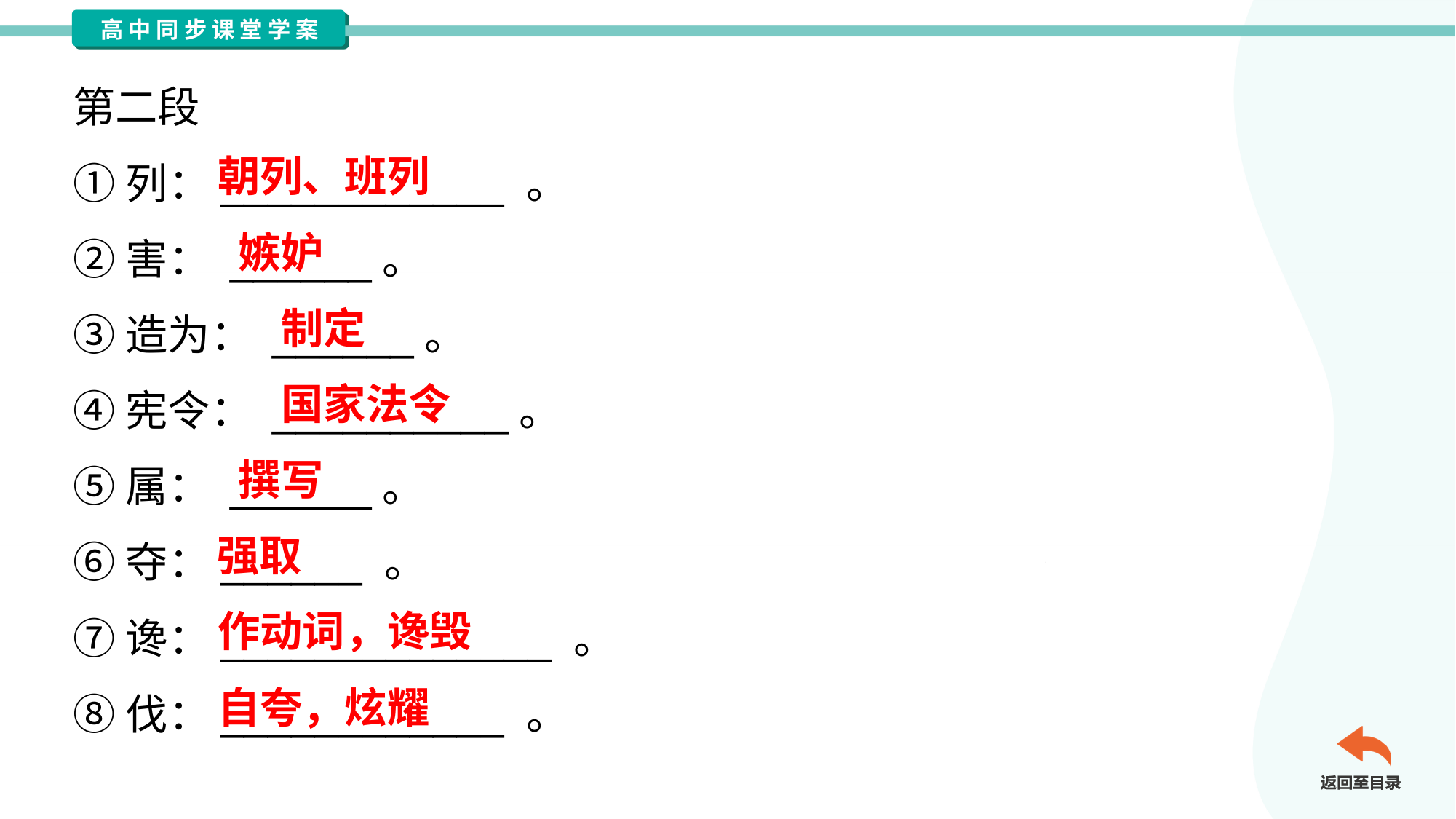

第二段
①列：____________ 。
②害： ______。
③造为： ______。
④宪令： __________。
⑤属： ______。
⑥夺：______ 。
⑦谗：______________ 。
⑧伐：____________ 。
朝列、班列
嫉妒
制定
国家法令
撰写
强取
作动词，谗毁
自夸，炫耀